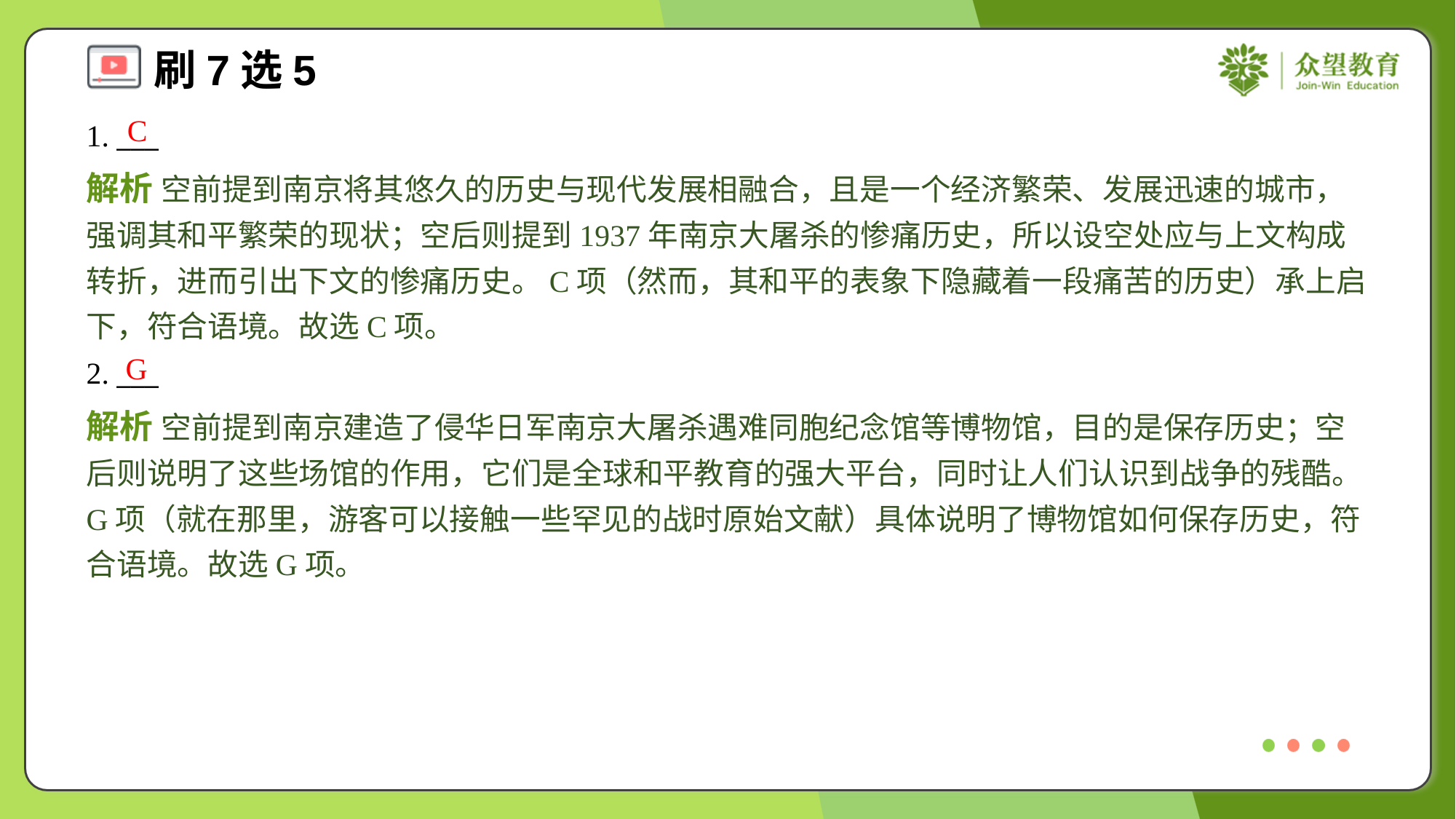

C
1. ___
解析 空前提到南京将其悠久的历史与现代发展相融合，且是一个经济繁荣、发展迅速的城市，强调其和平繁荣的现状；空后则提到1937年南京大屠杀的惨痛历史，所以设空处应与上文构成转折，进而引出下文的惨痛历史。C项（然而，其和平的表象下隐藏着一段痛苦的历史）承上启下，符合语境。故选C项。
G
2. ___
解析 空前提到南京建造了侵华日军南京大屠杀遇难同胞纪念馆等博物馆，目的是保存历史；空后则说明了这些场馆的作用，它们是全球和平教育的强大平台，同时让人们认识到战争的残酷。G项（就在那里，游客可以接触一些罕见的战时原始文献）具体说明了博物馆如何保存历史，符合语境。故选G项。